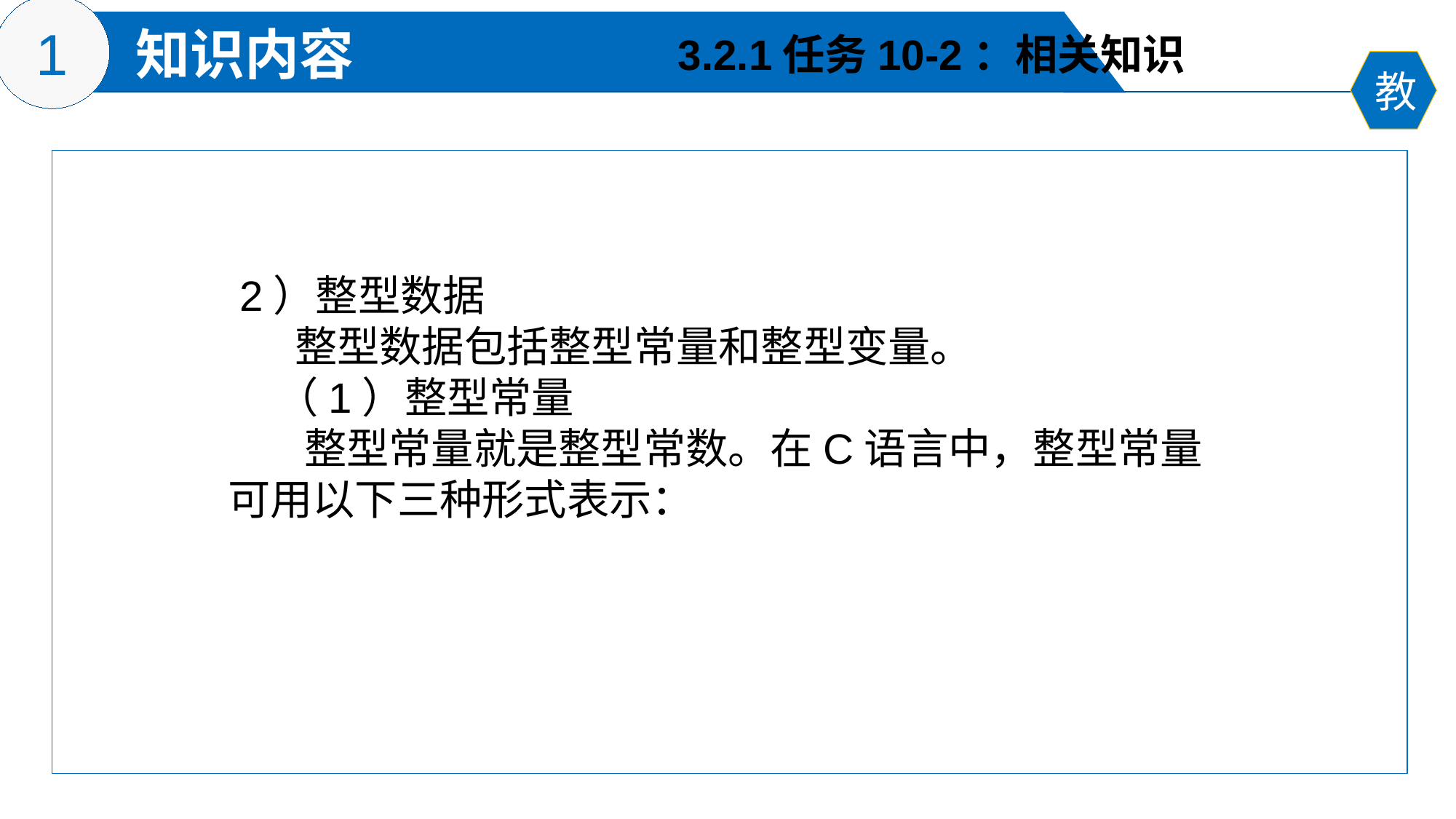

3.2.1任务10-2：相关知识

 2）整型数据
      整型数据包括整型常量和整型变量。
    （1）整型常量
       整型常量就是整型常数。在C语言中，整型常量可用以下三种形式表示：